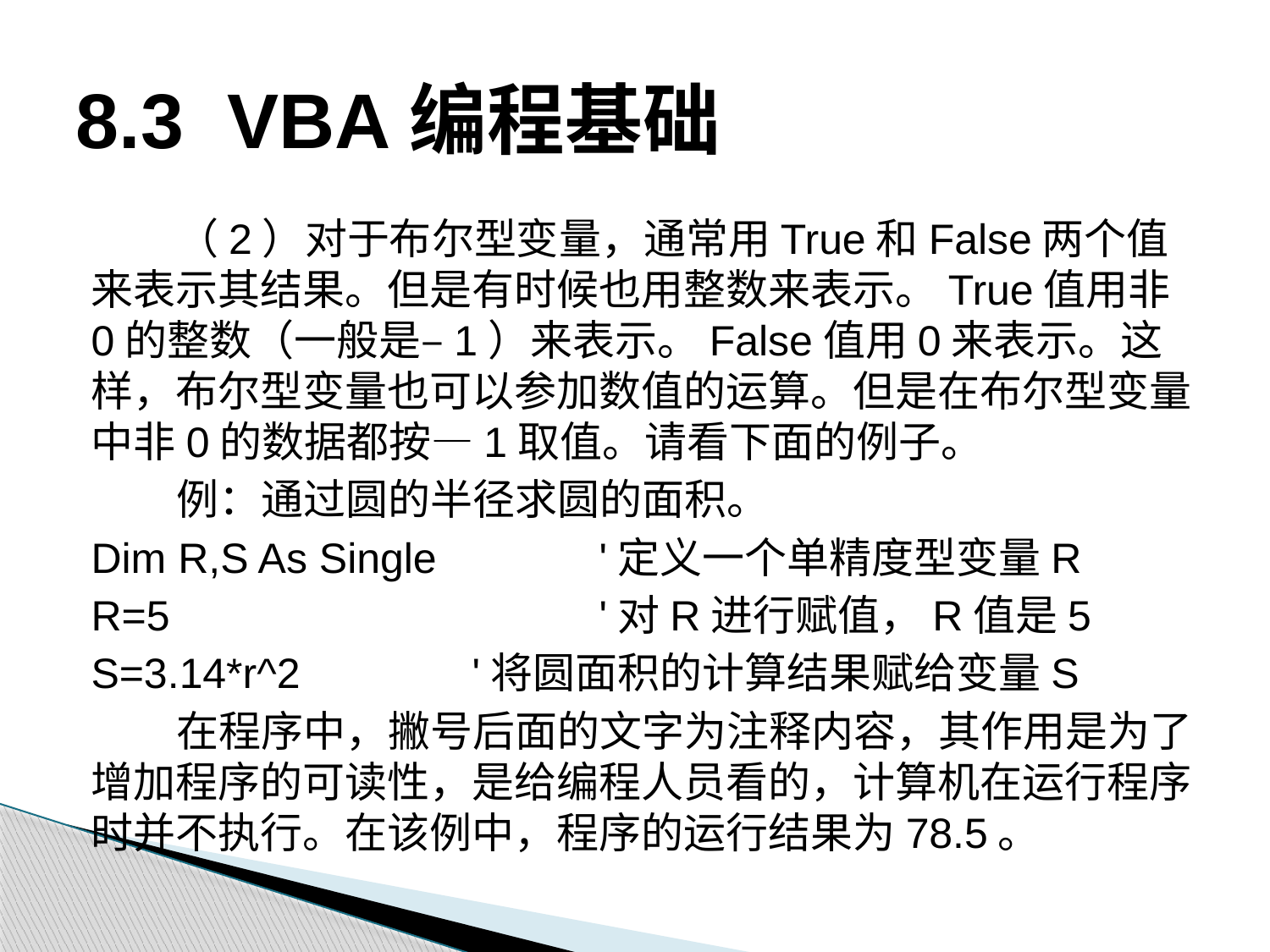

# 8.3  VBA编程基础
（2）对于布尔型变量，通常用True和False两个值来表示其结果。但是有时候也用整数来表示。True值用非0的整数（一般是–1）来表示。False值用0来表示。这样，布尔型变量也可以参加数值的运算。但是在布尔型变量中非0的数据都按—1取值。请看下面的例子。
例：通过圆的半径求圆的面积。
Dim R,S As Single     	'定义一个单精度型变量R
R=5                		'对R进行赋值，R值是5
S=3.14*r^2 		'将圆面积的计算结果赋给变量S
在程序中，撇号后面的文字为注释内容，其作用是为了增加程序的可读性，是给编程人员看的，计算机在运行程序时并不执行。在该例中，程序的运行结果为78.5。